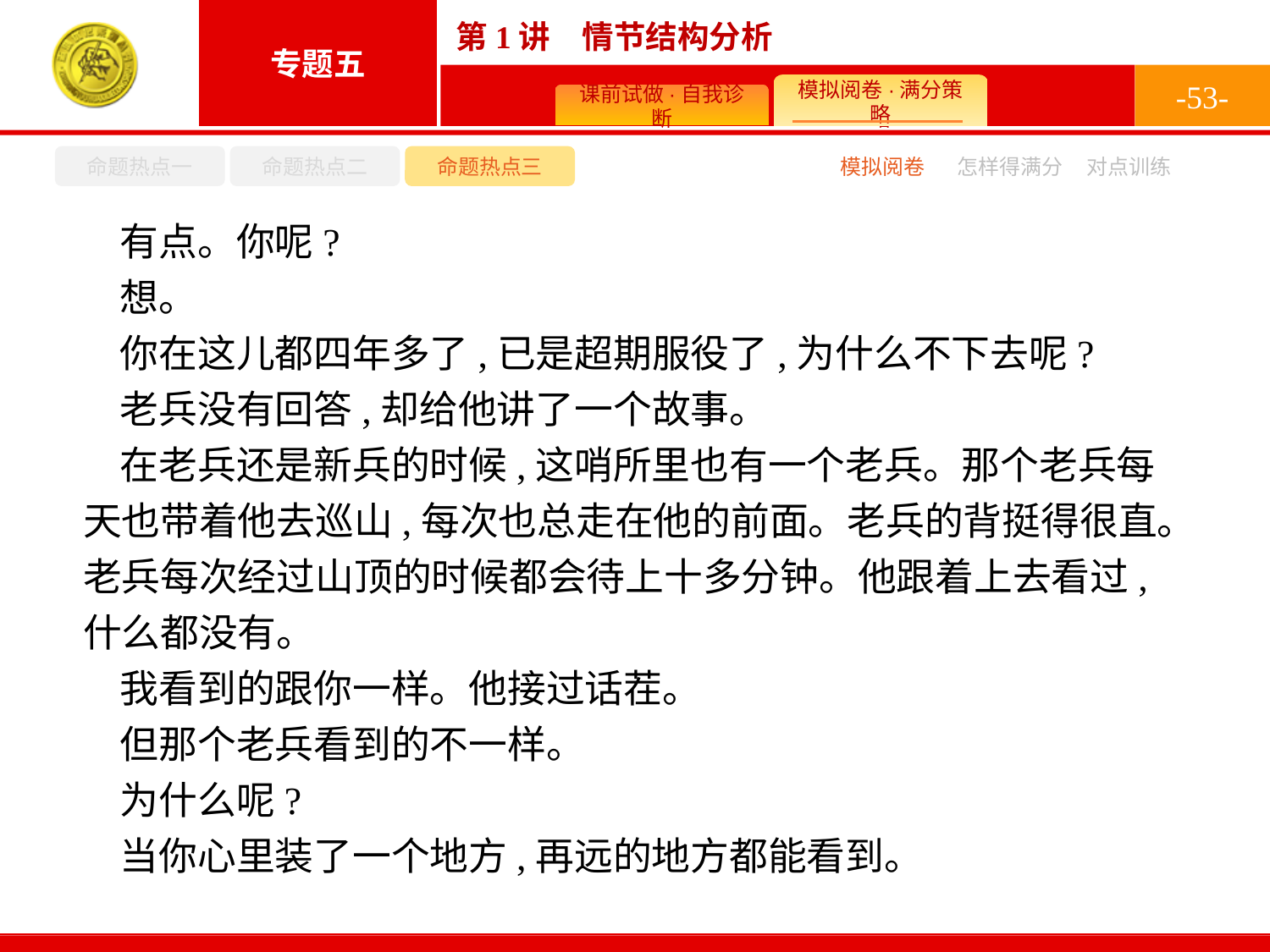

-53-
命题热点一
命题热点二
命题热点三
模拟阅卷
怎样得满分
对点训练
有点。你呢?
想。
你在这儿都四年多了,已是超期服役了,为什么不下去呢?
老兵没有回答,却给他讲了一个故事。
在老兵还是新兵的时候,这哨所里也有一个老兵。那个老兵每天也带着他去巡山,每次也总走在他的前面。老兵的背挺得很直。老兵每次经过山顶的时候都会待上十多分钟。他跟着上去看过,什么都没有。
我看到的跟你一样。他接过话茬。
但那个老兵看到的不一样。
为什么呢?
当你心里装了一个地方,再远的地方都能看到。